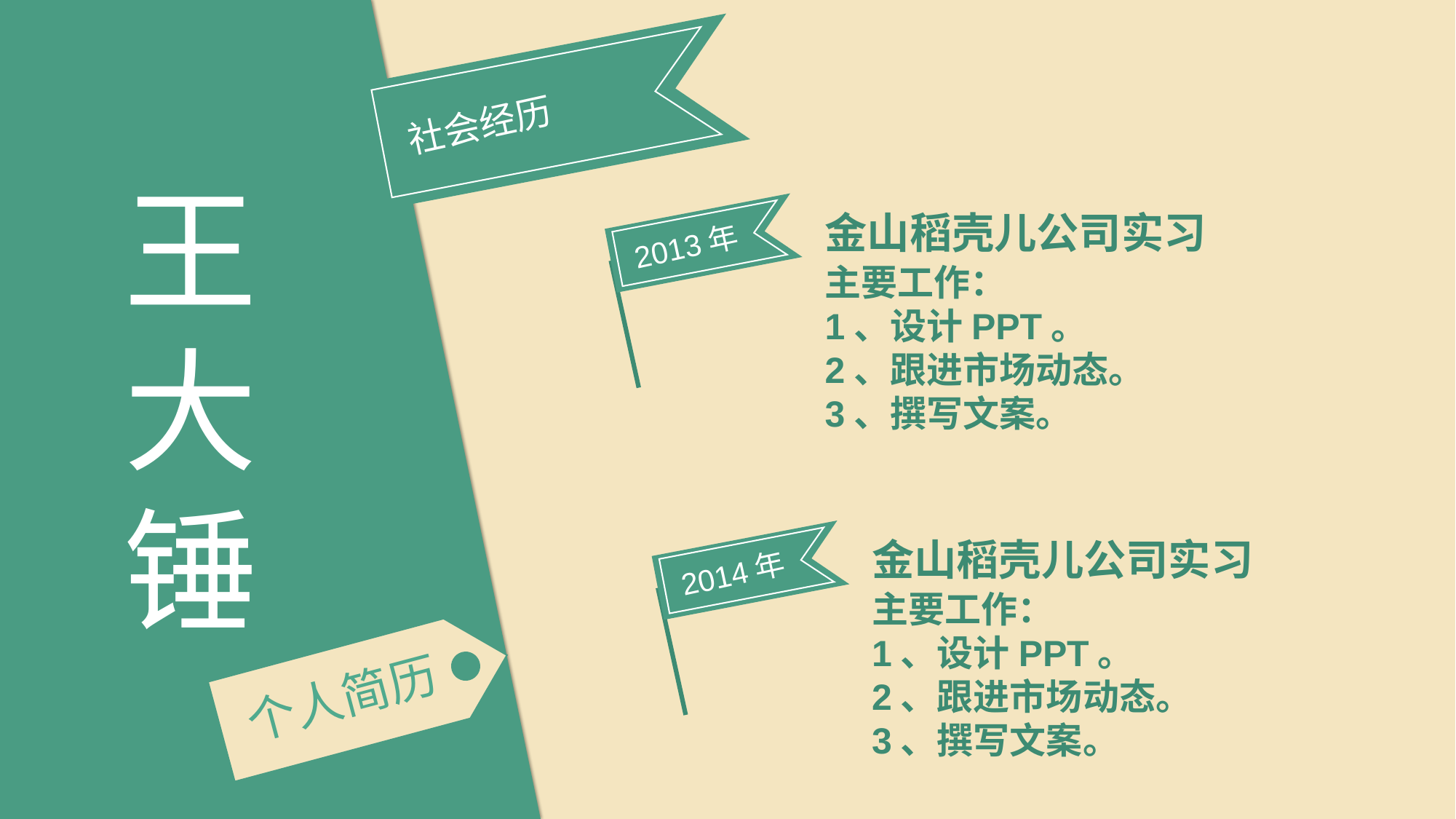

社会经历
王
大
锤
金山稻壳儿公司实习
2013年

主要工作：
1、设计PPT。
2、跟进市场动态。
3、撰写文案。
金山稻壳儿公司实习
2014年

主要工作：
1、设计PPT。
2、跟进市场动态。
3、撰写文案。

个人简历